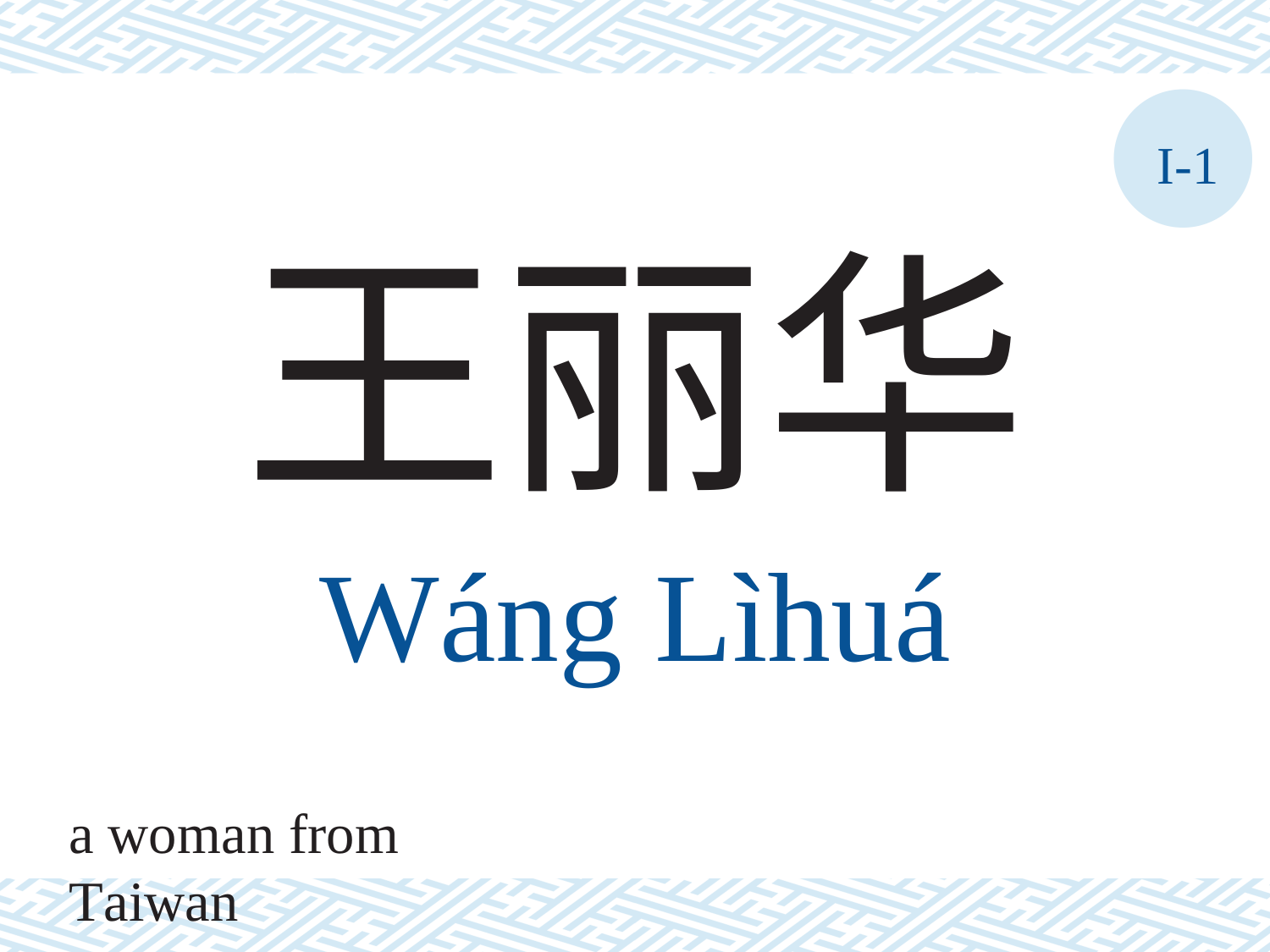

I-1
王丽华
Wáng	Lìhuá
a woman from Taiwan